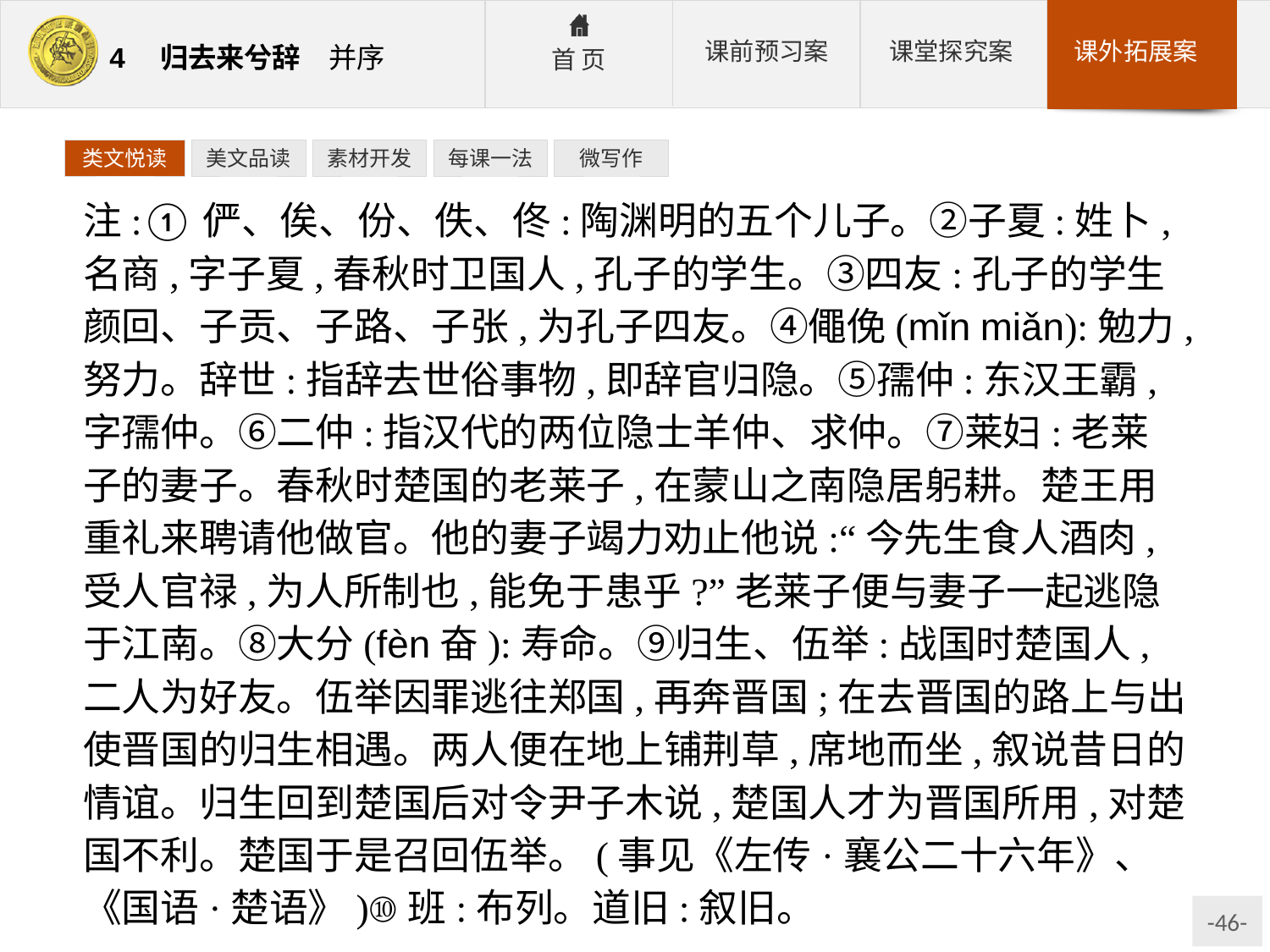

类文悦读
美文品读
素材开发
每课一法
微写作
注:①俨、俟、份、佚、佟:陶渊明的五个儿子。②子夏:姓卜,名商,字子夏,春秋时卫国人,孔子的学生。③四友:孔子的学生颜回、子贡、子路、子张,为孔子四友。④僶俛(mǐn miǎn):勉力,努力。辞世:指辞去世俗事物,即辞官归隐。⑤孺仲:东汉王霸,字孺仲。⑥二仲:指汉代的两位隐士羊仲、求仲。⑦莱妇:老莱子的妻子。春秋时楚国的老莱子,在蒙山之南隐居躬耕。楚王用重礼来聘请他做官。他的妻子竭力劝止他说:“今先生食人酒肉,受人官禄,为人所制也,能免于患乎?”老莱子便与妻子一起逃隐于江南。⑧大分(fèn奋):寿命。⑨归生、伍举:战国时楚国人,二人为好友。伍举因罪逃往郑国,再奔晋国;在去晋国的路上与出使晋国的归生相遇。两人便在地上铺荆草,席地而坐,叙说昔日的情谊。归生回到楚国后对令尹子木说,楚国人才为晋国所用,对楚国不利。楚国于是召回伍举。(事见《左传·襄公二十六年》、《国语·楚语》)⑩班:布列。道旧:叙旧。